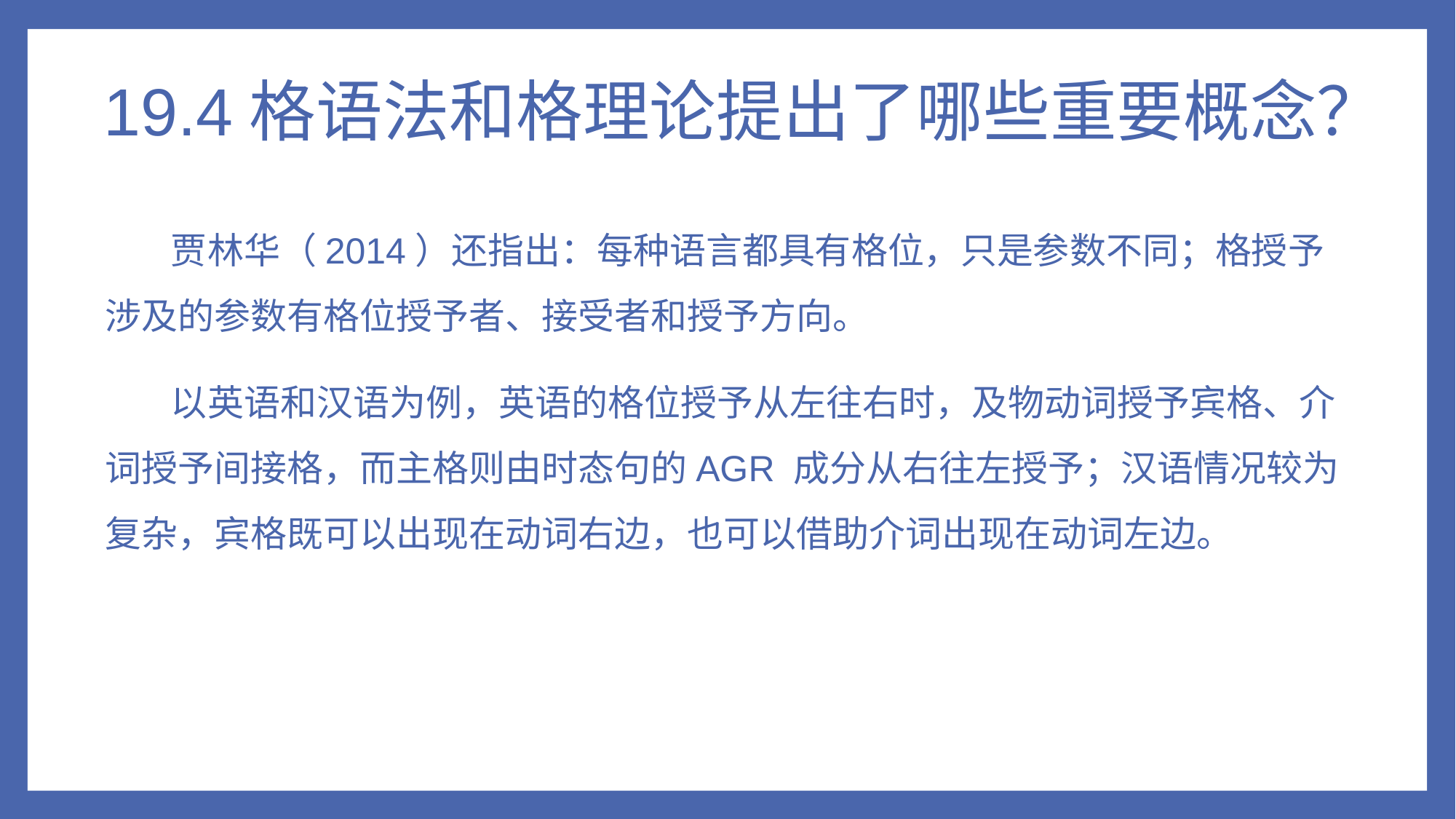

# 19.4格语法和格理论提出了哪些重要概念？
       贾林华（2014）还指出：每种语言都具有格位，只是参数不同；格授予涉及的参数有格位授予者、接受者和授予方向。
       以英语和汉语为例，英语的格位授予从左往右时，及物动词授予宾格、介词授予间接格，而主格则由时态句的AGR 成分从右往左授予；汉语情况较为复杂，宾格既可以出现在动词右边，也可以借助介词出现在动词左边。